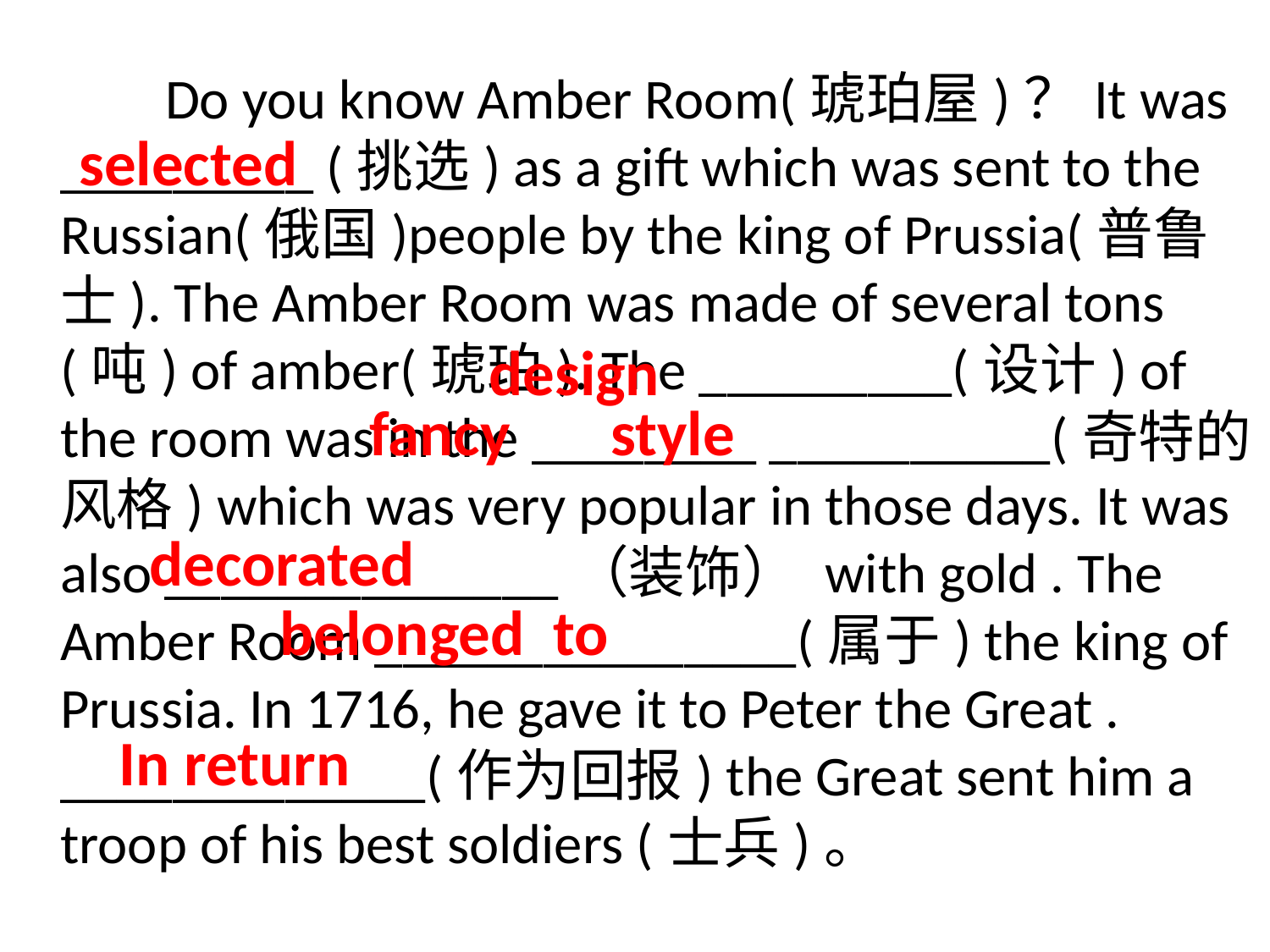

#
            Do you know Amber Room(琥珀屋)？It was _________ (挑选) as a gift which was sent to the Russian(俄国)people by the king of Prussia(普鲁士). The Amber Room was made of several tons(吨) of amber(琥珀). The _________(设计) of the room was in the ________ __________(奇特的风格) which was very popular in those days. It was also ______________（装饰） with gold . The Amber Room _______________(属于) the king of Prussia. In 1716, he gave it to Peter the Great . _____________(作为回报) the Great sent him a troop of his best soldiers (士兵)。
selected
design
fancy       style
decorated
belonged  to
In return